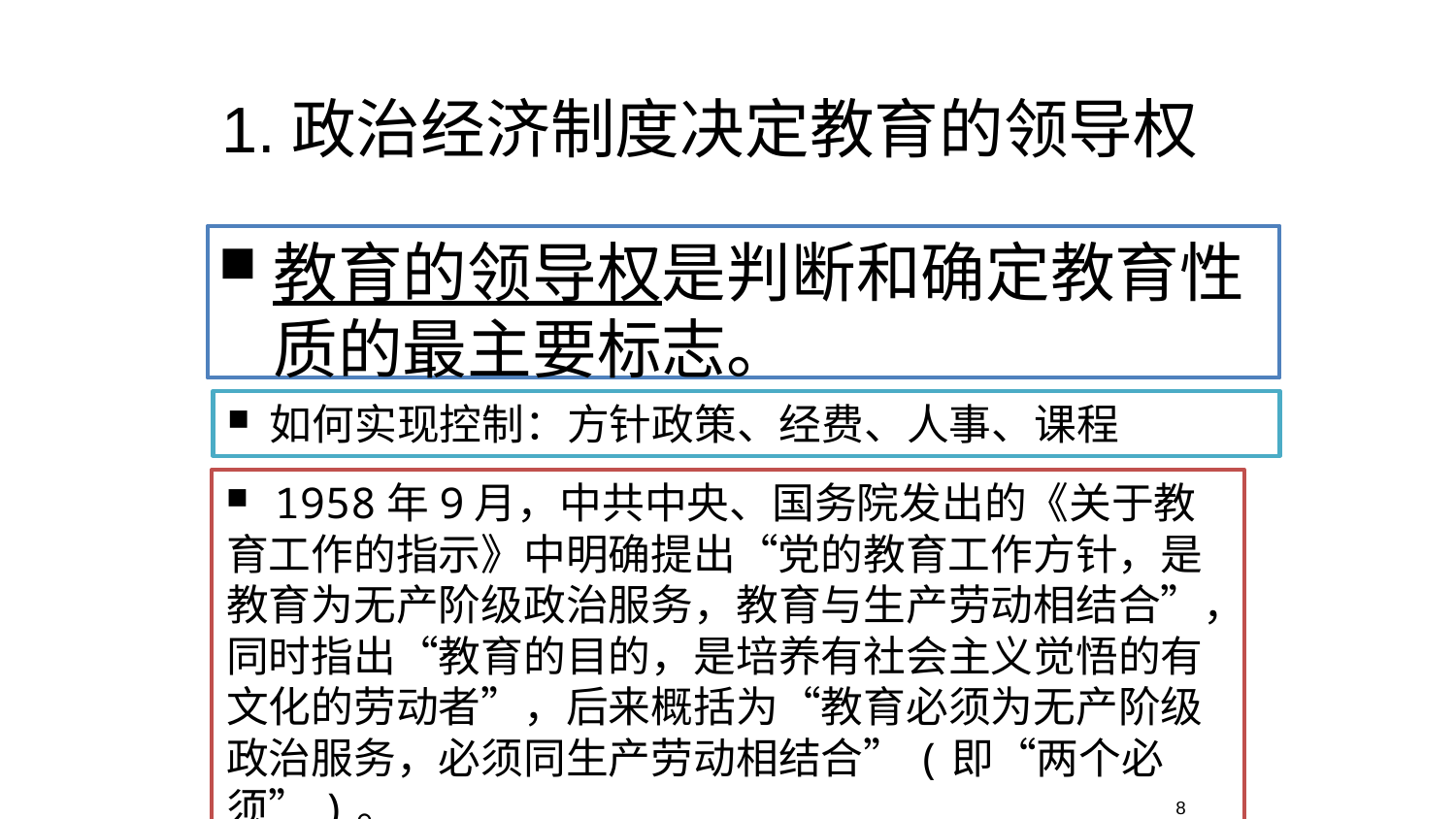

1.政治经济制度决定教育的领导权
教育的领导权是判断和确定教育性质的最主要标志。
 如何实现控制：方针政策、经费、人事、课程
 1958年9月，中共中央、国务院发出的《关于教育工作的指示》中明确提出“党的教育工作方针，是教育为无产阶级政治服务，教育与生产劳动相结合”，同时指出“教育的目的，是培养有社会主义觉悟的有文化的劳动者”，后来概括为“教育必须为无产阶级政治服务，必须同生产劳动相结合”(即“两个必须”)。
8